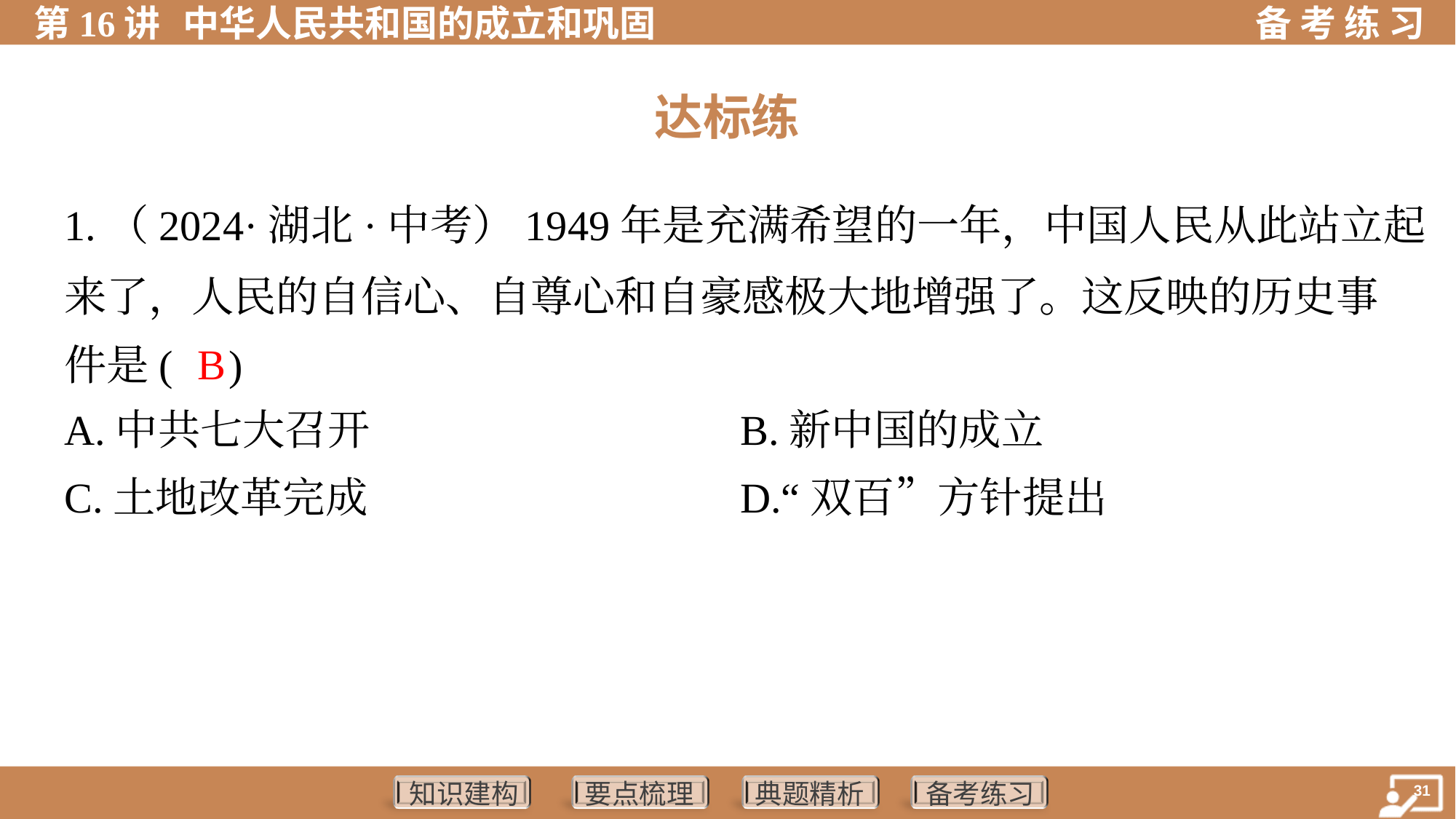

达标练
1.（2024·湖北·中考）1949年是充满希望的一年，中国人民从此站立起
来了，人民的自信心、自尊心和自豪感极大地增强了。这反映的历史事
件是(     )
B
A.中共七大召开	B.新中国的成立
C.土地改革完成	D.“双百”方针提出